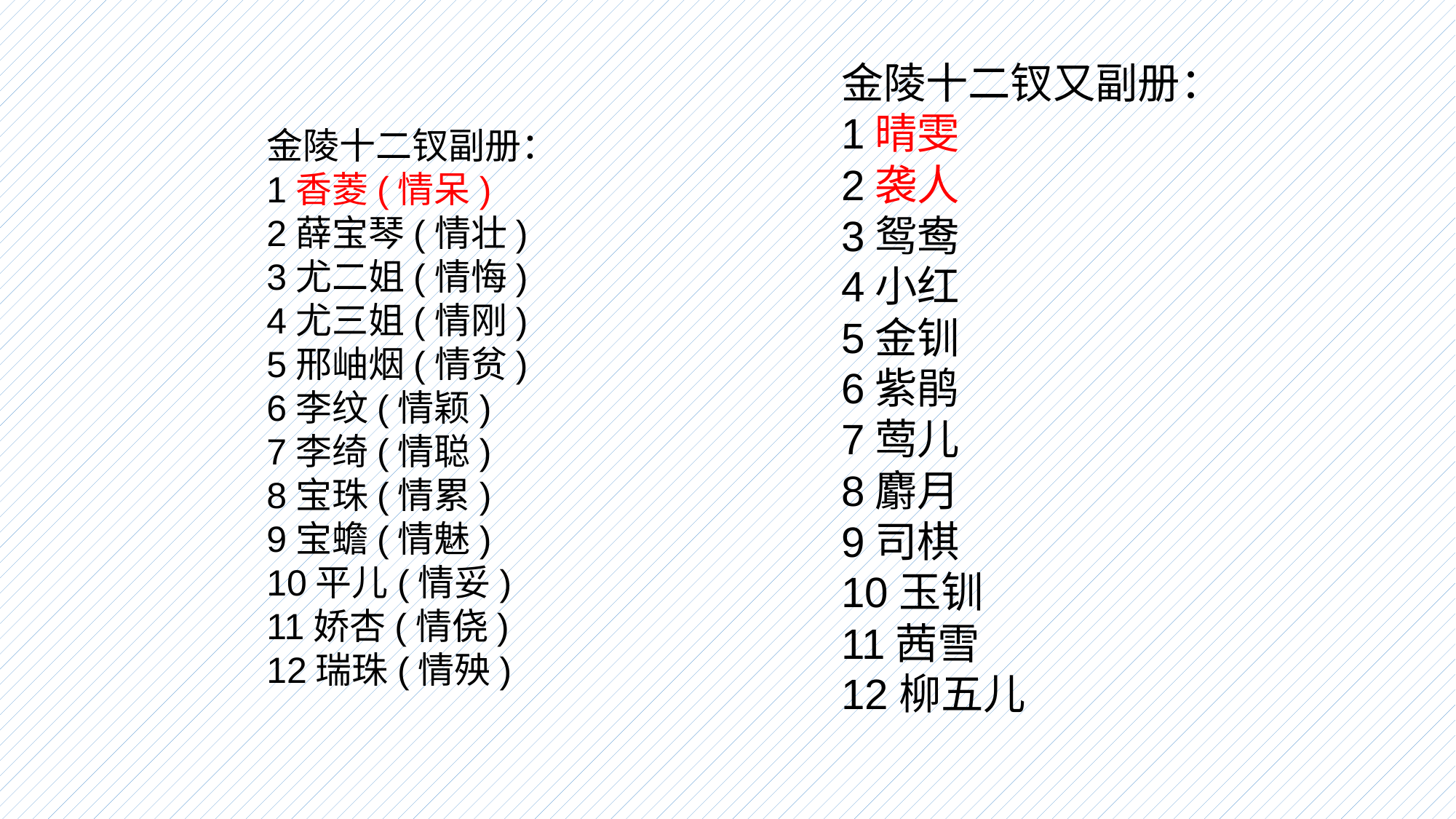

金陵十二钗又副册：
1晴雯
2袭人
3鸳鸯
4小红
5金钏
6紫鹃
7莺儿
8麝月
9司棋
10玉钏
11茜雪
12柳五儿
金陵十二钗副册：
1香菱(情呆)
2薛宝琴(情壮)
3尤二姐(情悔)
4尤三姐(情刚)
5邢岫烟(情贫)
6李纹(情颖)
7李绮(情聪)
8宝珠(情累)
9宝蟾(情魅)
10平儿(情妥)
11娇杏(情侥)
12瑞珠(情殃)